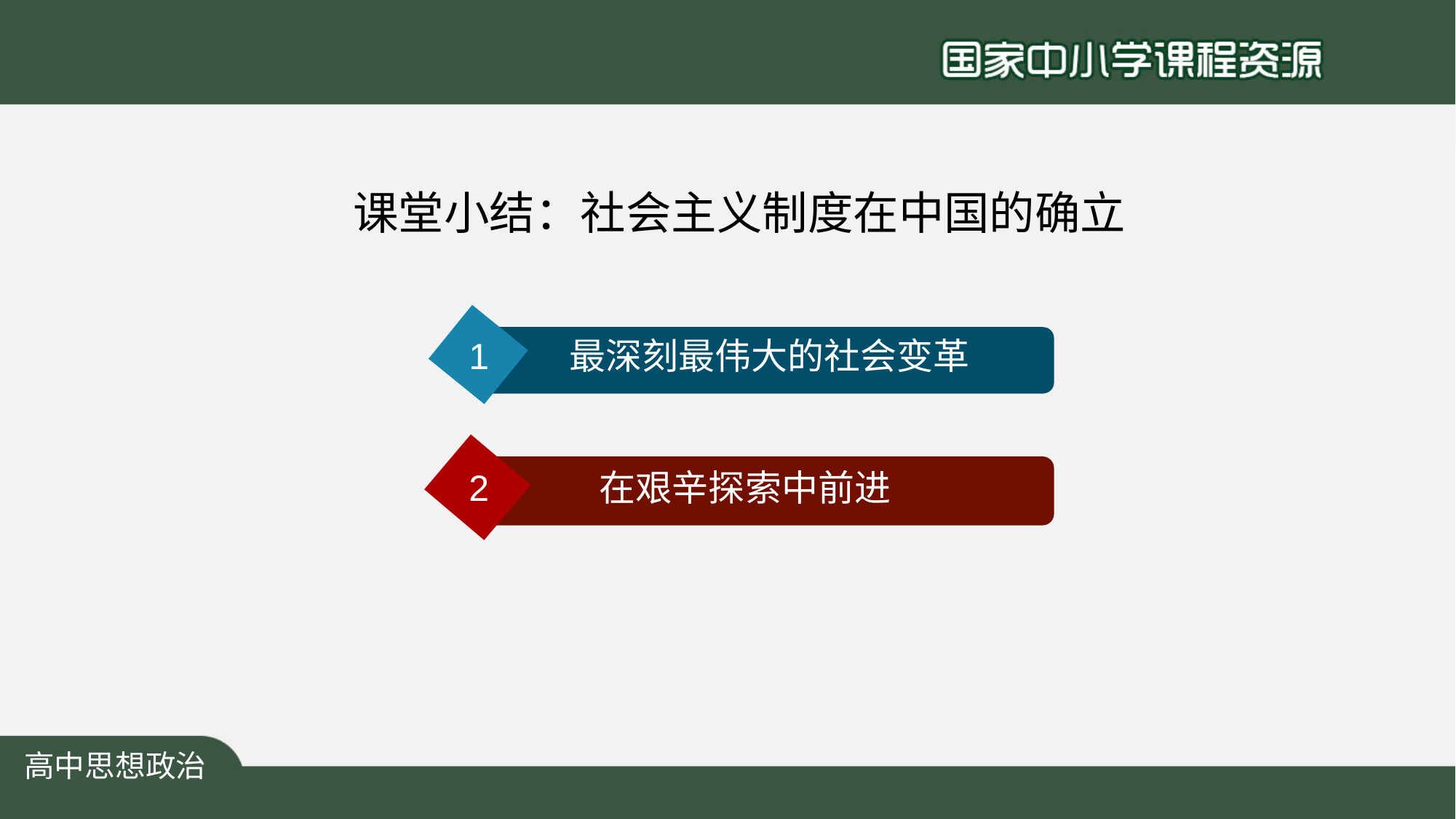

课堂小结：社会主义制度在中国的确立

1       最深刻最伟大的社会变革

2          在艰辛探索中前进